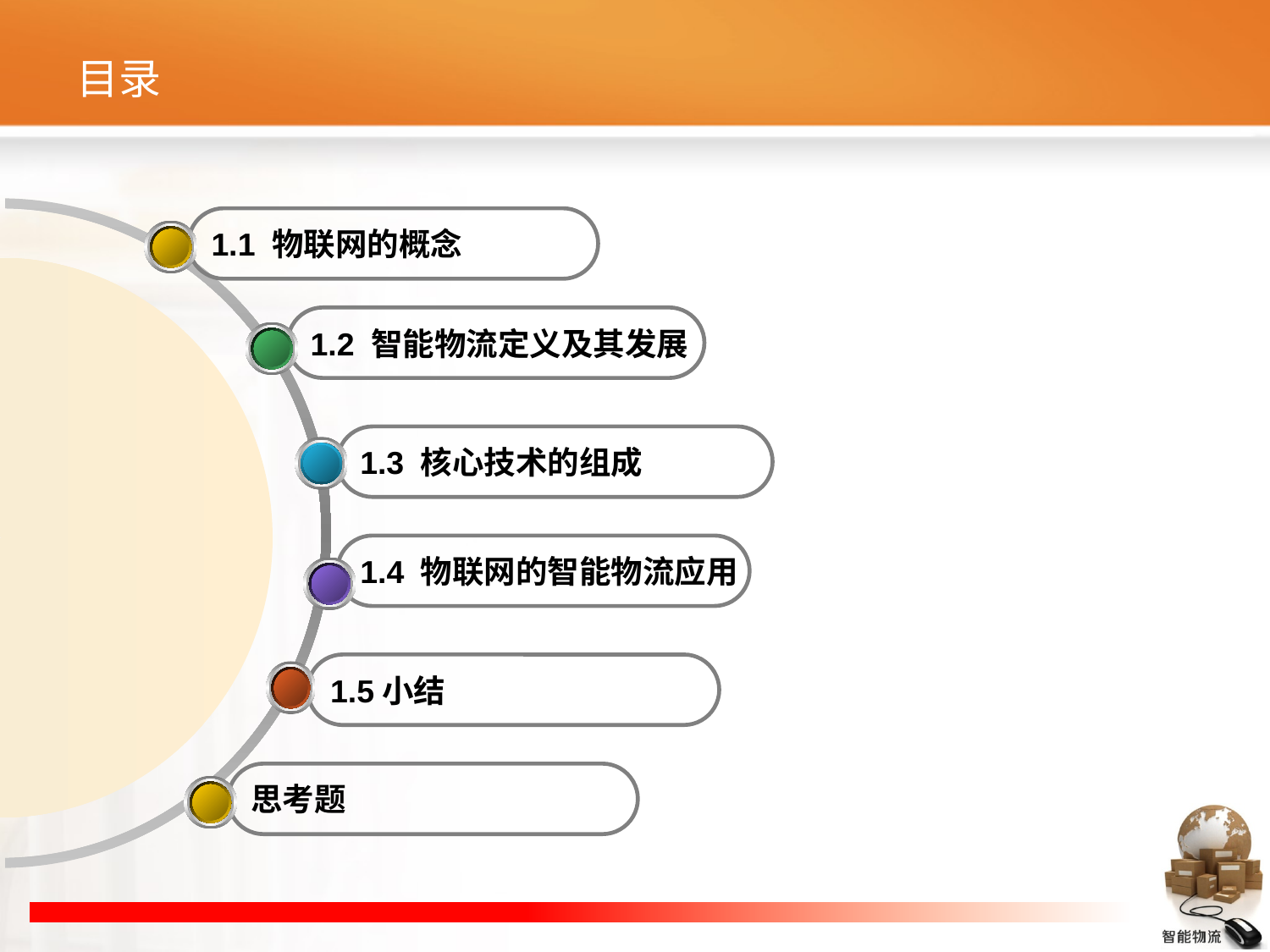

# 目录

1.1 物联网的概念

1.2 智能物流定义及其发展

1.3 核心技术的组成

1.4 物联网的智能物流应用

1.5小结

思考题